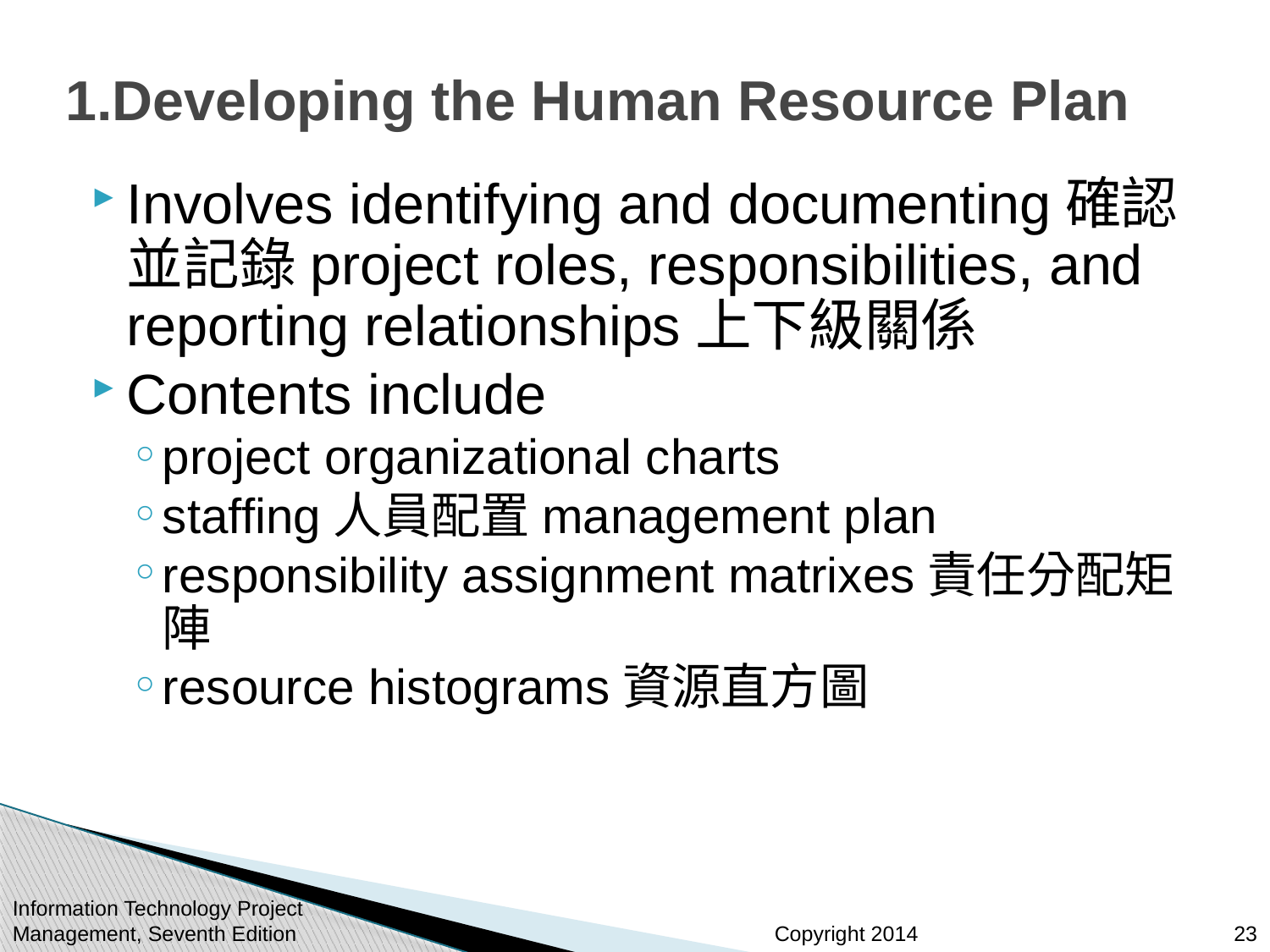

# 1.Developing the Human Resource Plan
Involves identifying and documenting確認並記錄project roles, responsibilities, and reporting relationships上下級關係
Contents include
project organizational charts
staffing人員配置management plan
responsibility assignment matrixes責任分配矩陣
resource histograms資源直方圖
Information Technology Project Management, Seventh Edition
23